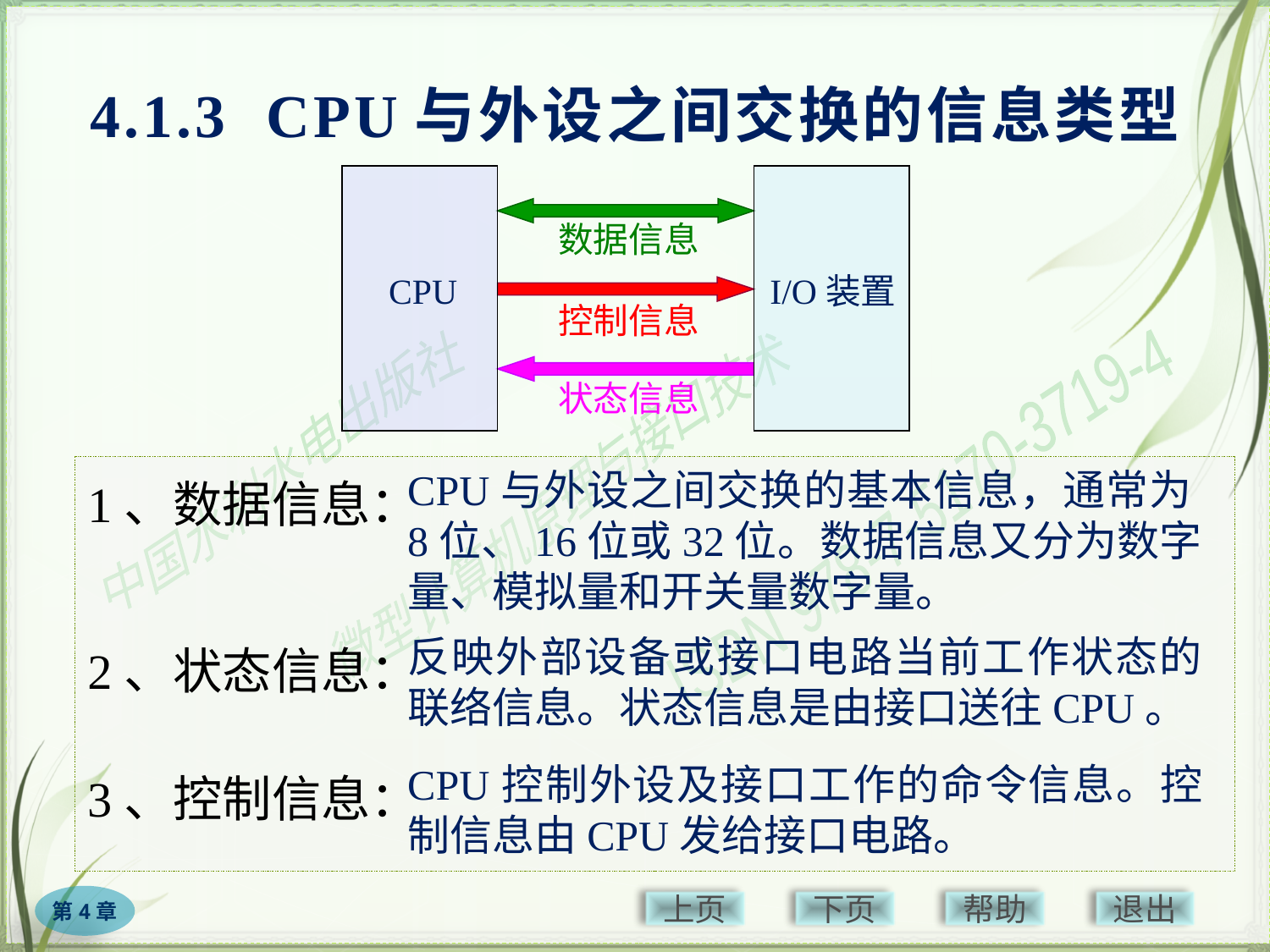

# 4.1.3  CPU与外设之间交换的信息类型

数据信息
CPU
I/O装置

控制信息

状态信息

CPU与外设之间交换的基本信息，通常为8位、16位或32位。数据信息又分为数字量、模拟量和开关量数字量。
1、数据信息：
反映外部设备或接口电路当前工作状态的联络信息。状态信息是由接口送往CPU。
2、状态信息：
CPU控制外设及接口工作的命令信息。控制信息由CPU发给接口电路。
3、控制信息：